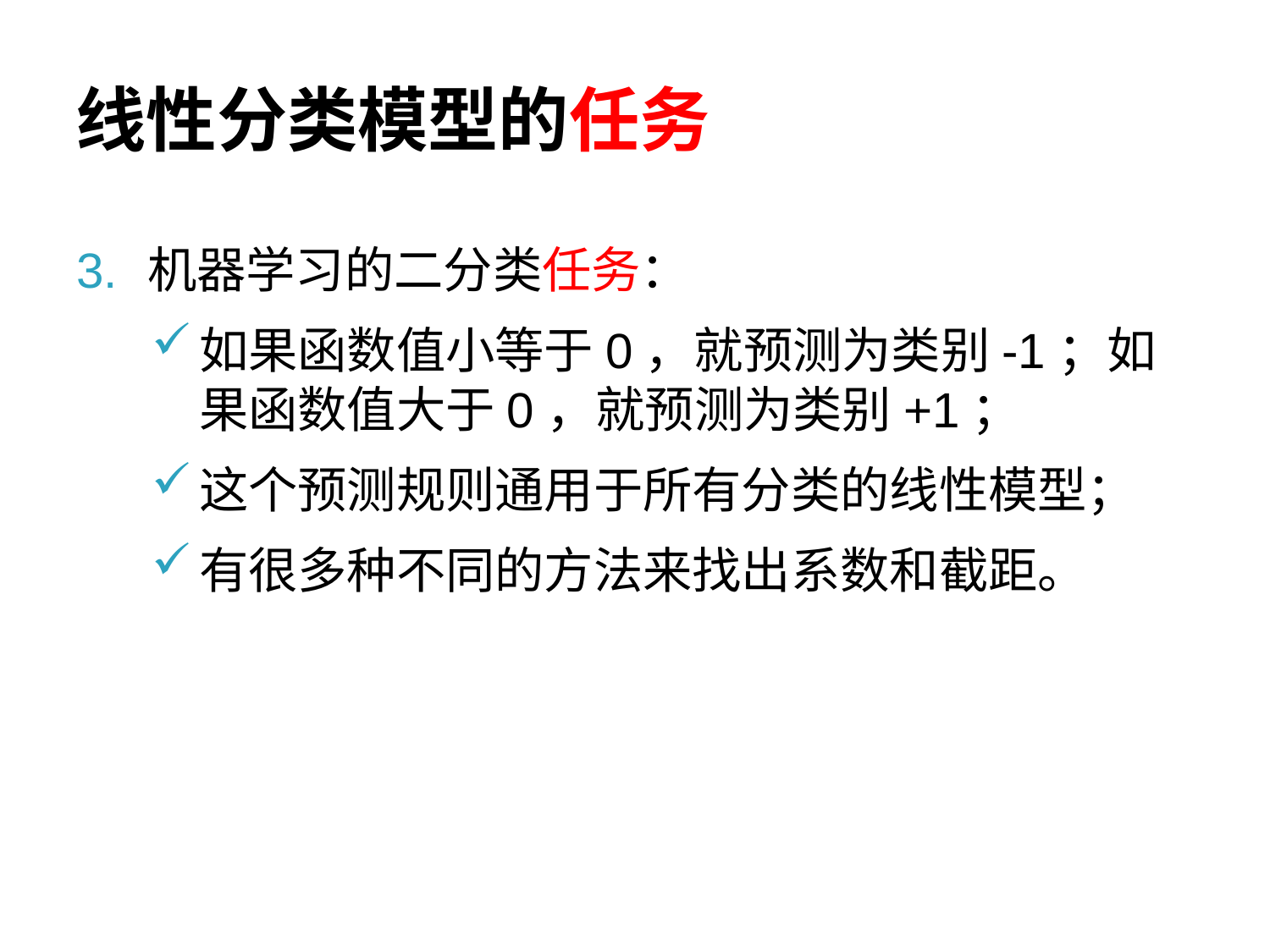

# 线性分类模型的任务
机器学习的二分类任务：
如果函数值小等于0，就预测为类别-1；如果函数值大于0，就预测为类别+1；
这个预测规则通用于所有分类的线性模型；
有很多种不同的方法来找出系数和截距。